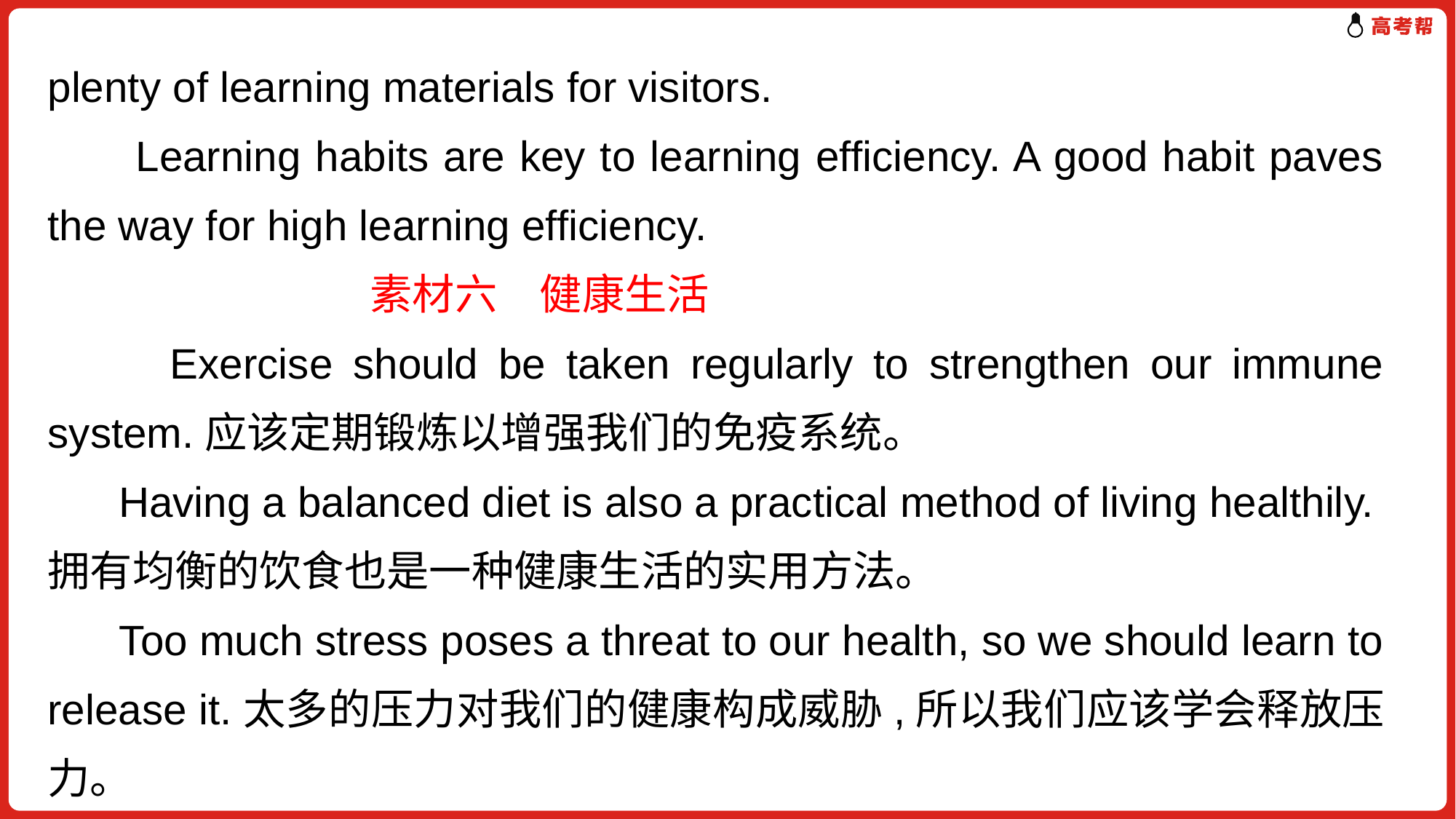

plenty of learning materials for visitors.
      Learning habits are key to learning efficiency. A good habit paves the way for high learning efficiency.
                                 素材六　健康生活
      Exercise should be taken regularly to strengthen our immune system.应该定期锻炼以增强我们的免疫系统。
      Having a balanced diet is also a practical method of living healthily.拥有均衡的饮食也是一种健康生活的实用方法。
      Too much stress poses a threat to our health, so we should learn to release it.太多的压力对我们的健康构成威胁,所以我们应该学会释放压力。